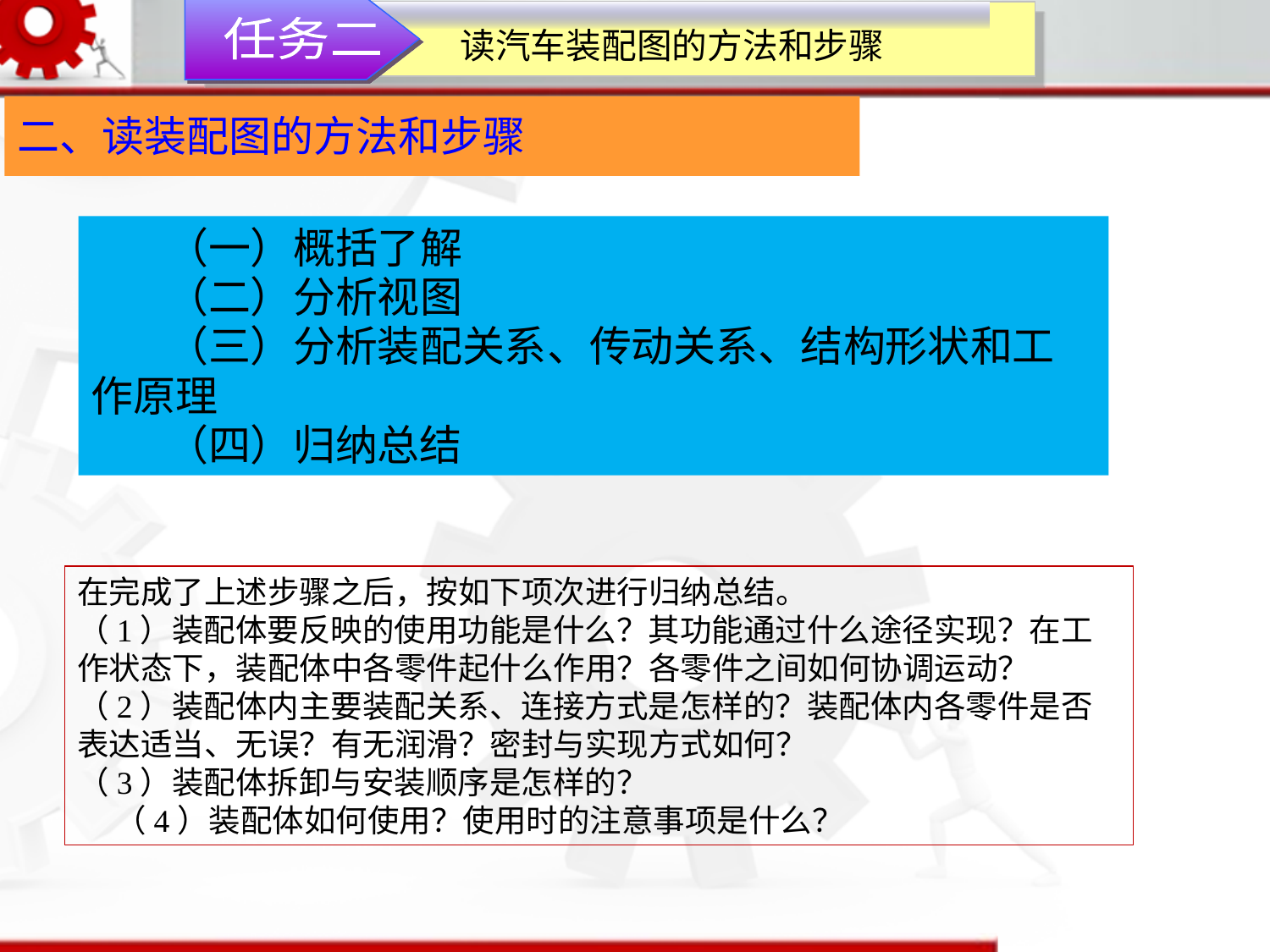

任务二
读汽车装配图的方法和步骤
二、读装配图的方法和步骤
（一）概括了解
（二）分析视图
（三）分析装配关系、传动关系、结构形状和工作原理
（四）归纳总结
在完成了上述步骤之后，按如下项次进行归纳总结。（1）装配体要反映的使用功能是什么？其功能通过什么途径实现？在工作状态下，装配体中各零件起什么作用？各零件之间如何协调运动？（2）装配体内主要装配关系、连接方式是怎样的？装配体内各零件是否表达适当、无误？有无润滑？密封与实现方式如何？（3）装配体拆卸与安装顺序是怎样的？（4）装配体如何使用？使用时的注意事项是什么？